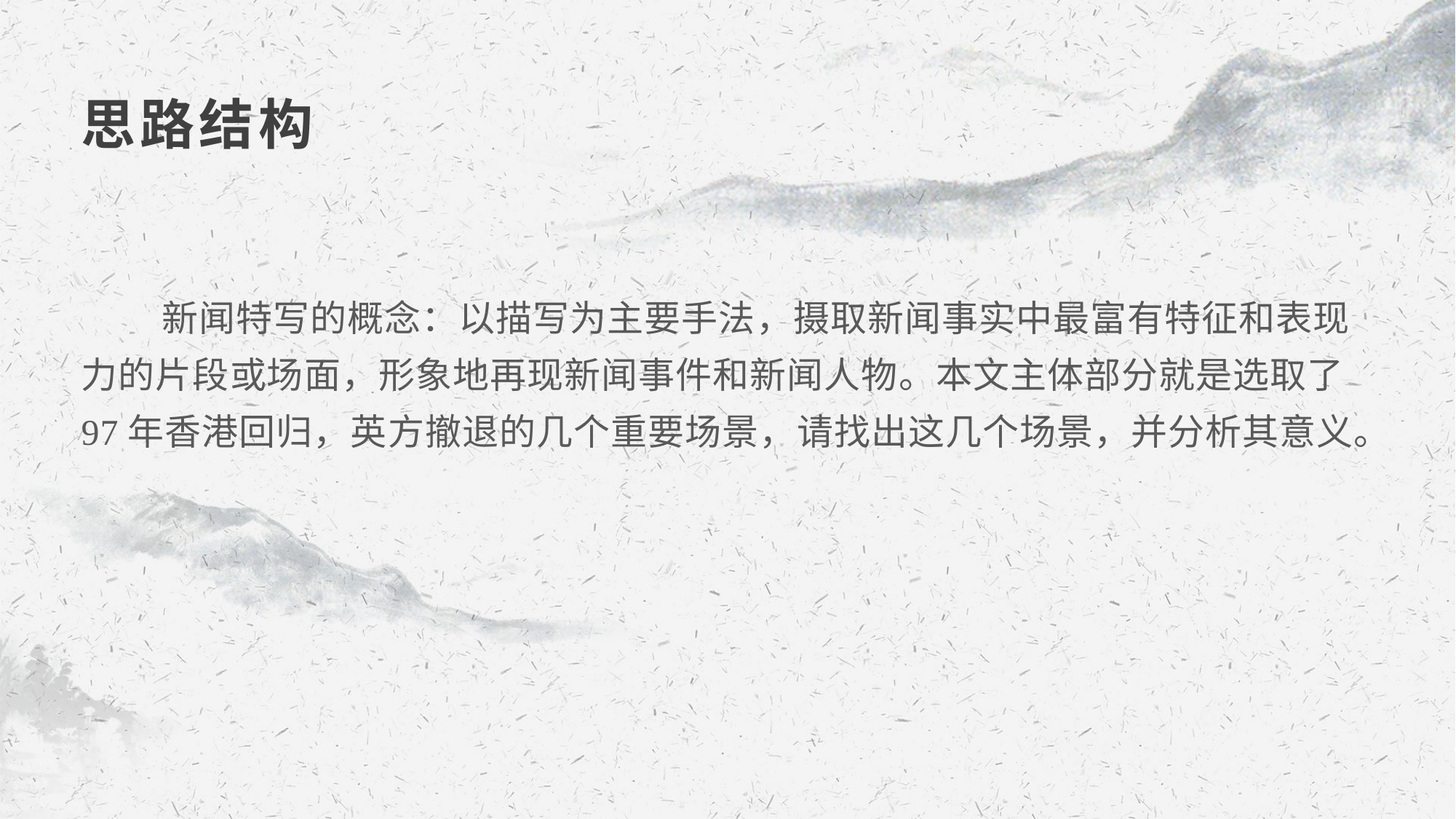

思路结构
        新闻特写的概念：以描写为主要手法，摄取新闻事实中最富有特征和表现力的片段或场面，形象地再现新闻事件和新闻人物。本文主体部分就是选取了97年香港回归，英方撤退的几个重要场景，请找出这几个场景，并分析其意义。